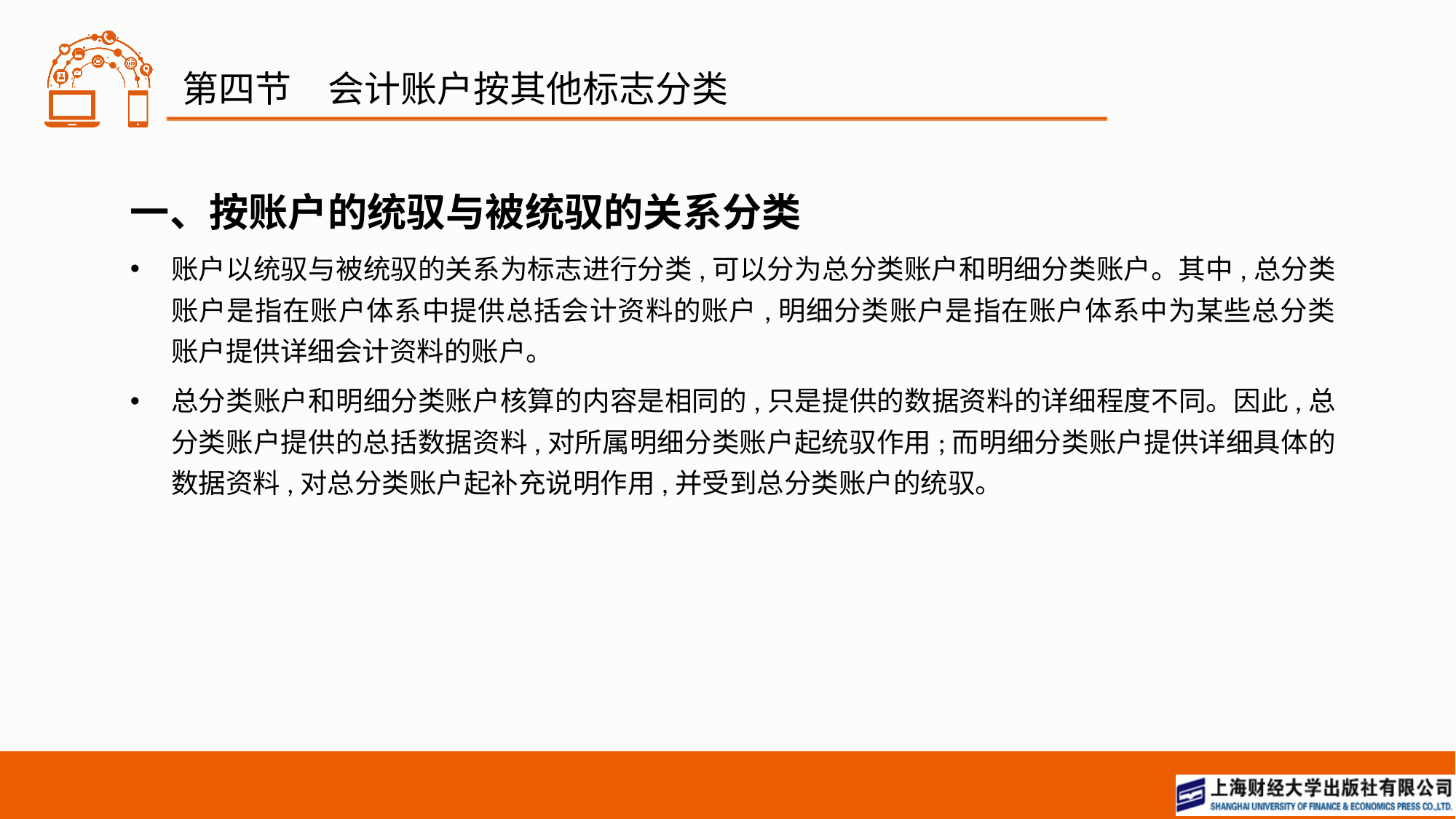

# 第四节　会计账户按其他标志分类
一、按账户的统驭与被统驭的关系分类
账户以统驭与被统驭的关系为标志进行分类,可以分为总分类账户和明细分类账户。其中,总分类账户是指在账户体系中提供总括会计资料的账户,明细分类账户是指在账户体系中为某些总分类账户提供详细会计资料的账户。
总分类账户和明细分类账户核算的内容是相同的,只是提供的数据资料的详细程度不同。因此,总分类账户提供的总括数据资料,对所属明细分类账户起统驭作用;而明细分类账户提供详细具体的数据资料,对总分类账户起补充说明作用,并受到总分类账户的统驭。